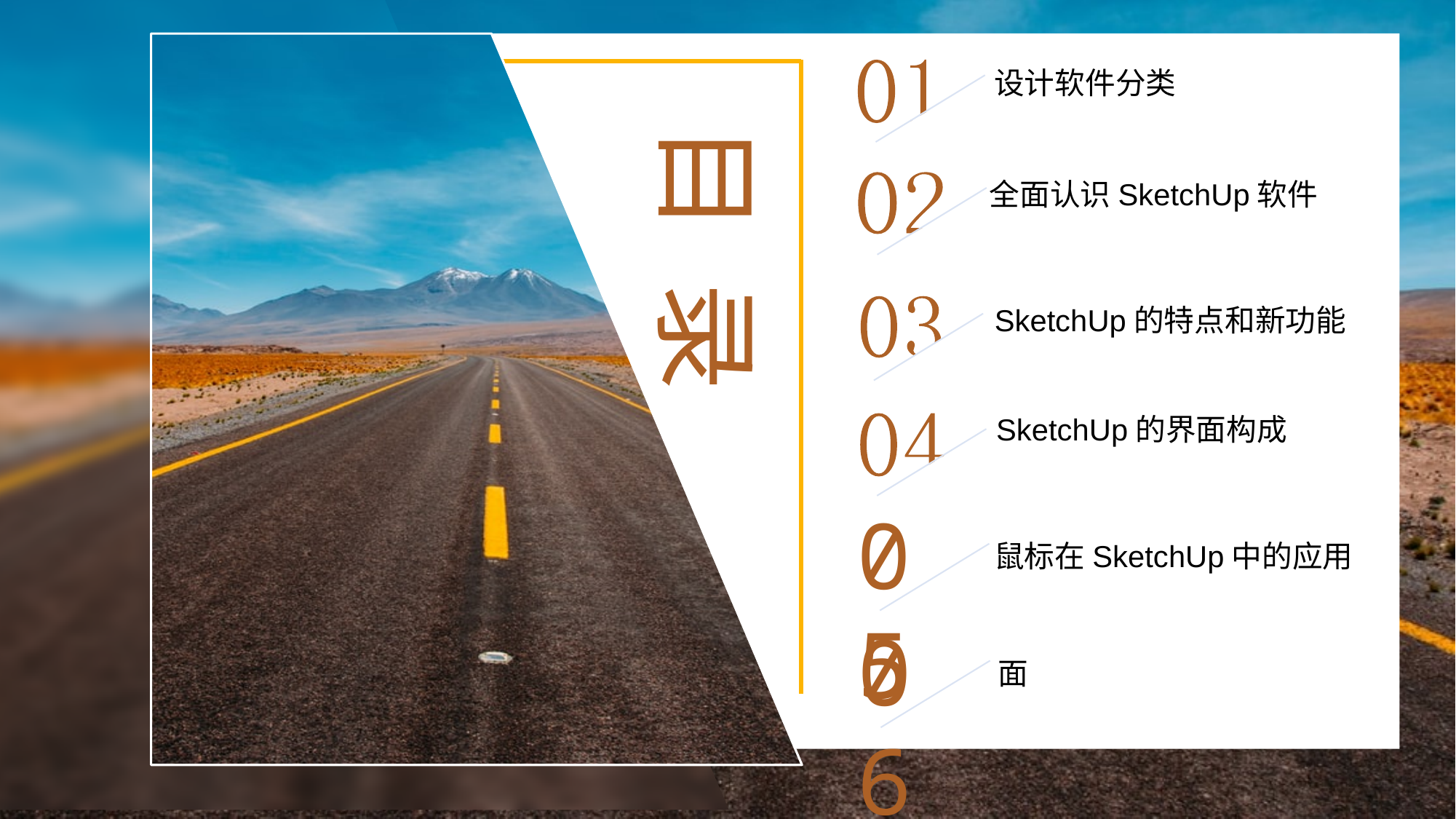

设计软件分类

全面认识SketchUp软件

SketchUp的特点和新功能

SketchUp的界面构成

05
鼠标在SketchUp中的应用
06
面